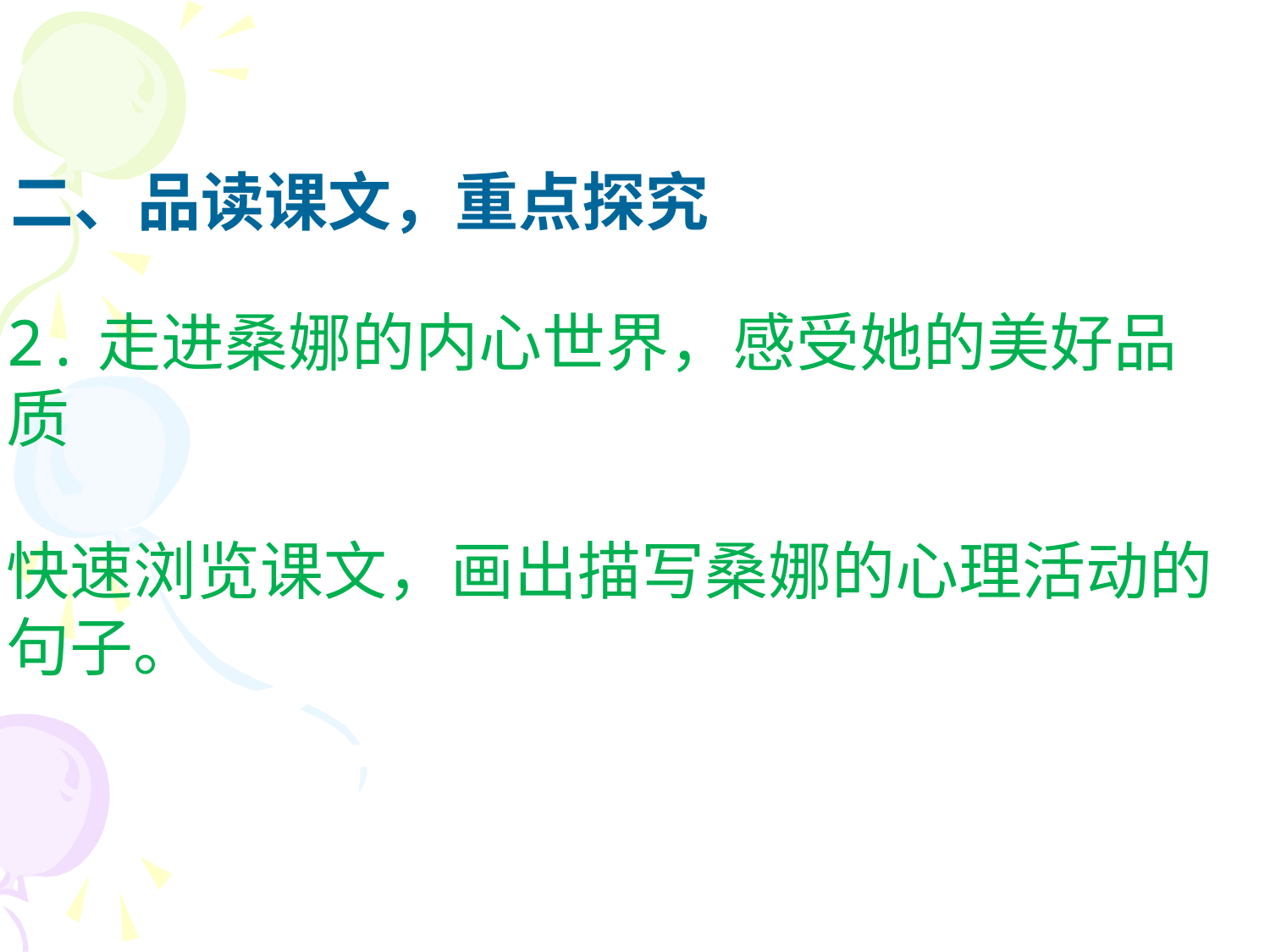

二、品读课文，重点探究
2.走进桑娜的内心世界，感受她的美好品质
快速浏览课文，画出描写桑娜的心理活动的句子。